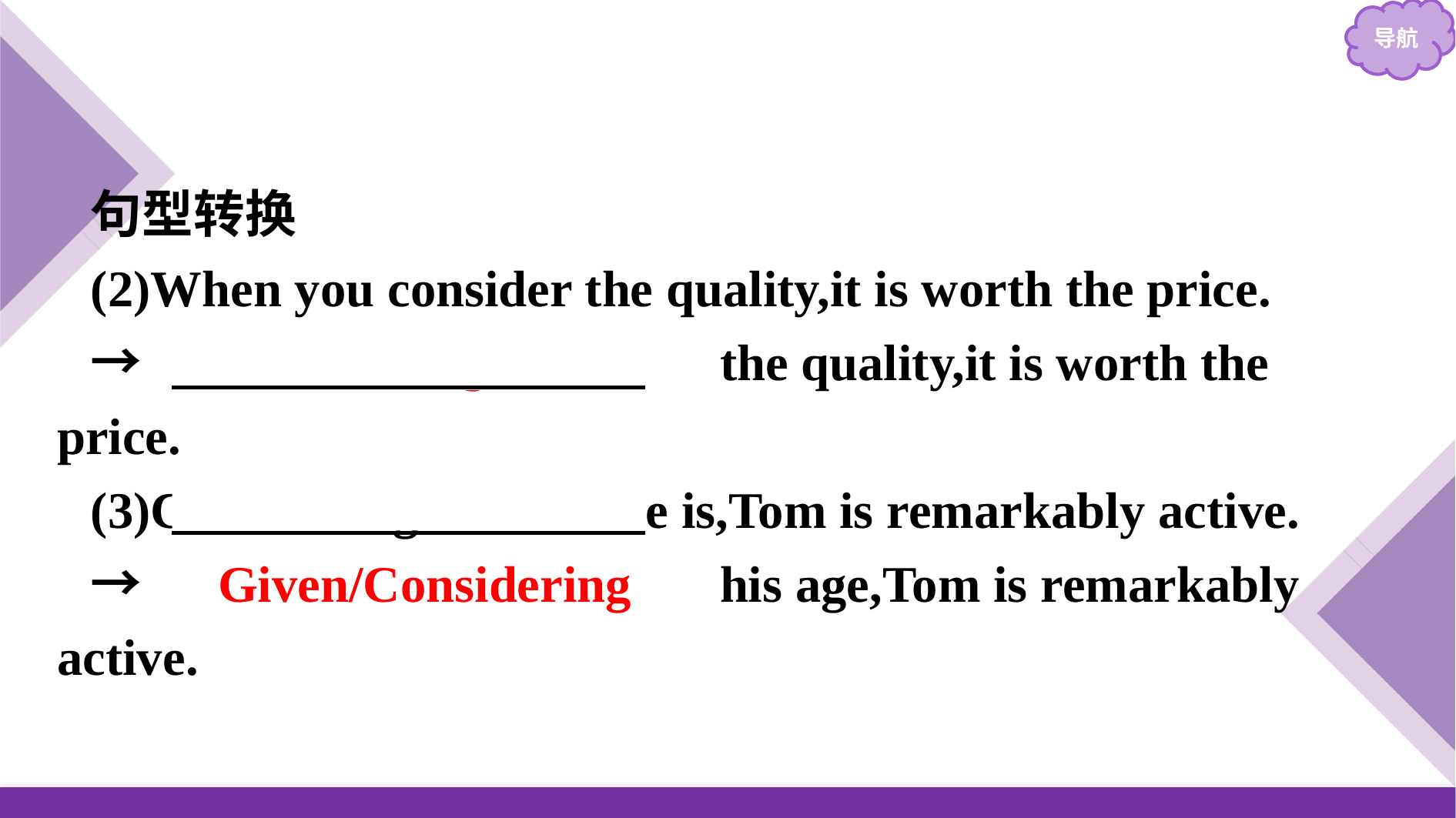

句型转换
(2)When you consider the quality,it is worth the price.
→　Considering/Given　 the quality,it is worth the price.
(3)Considering how old he is,Tom is remarkably active.
→　Given/Considering　 his age,Tom is remarkably active.